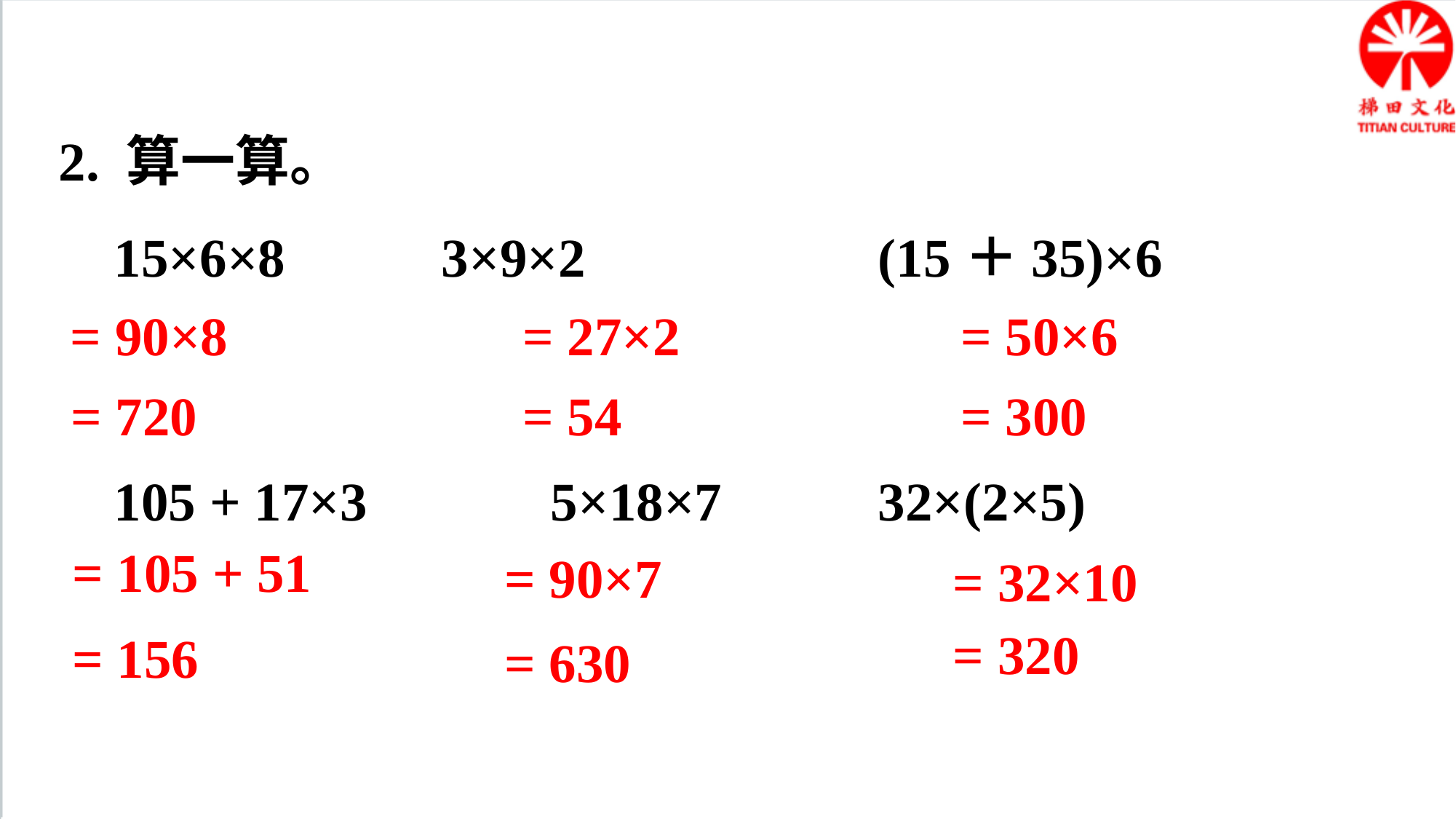

2. 算一算。
15×6×8	      	3×9×2		        (15＋35)×6
= 90×8
= 27×2
= 50×6
= 720
= 54
= 300
105 + 17×3	     	5×18×7	        32×(2×5)
= 105 + 51
= 90×7
= 32×10
= 320
= 156
= 630